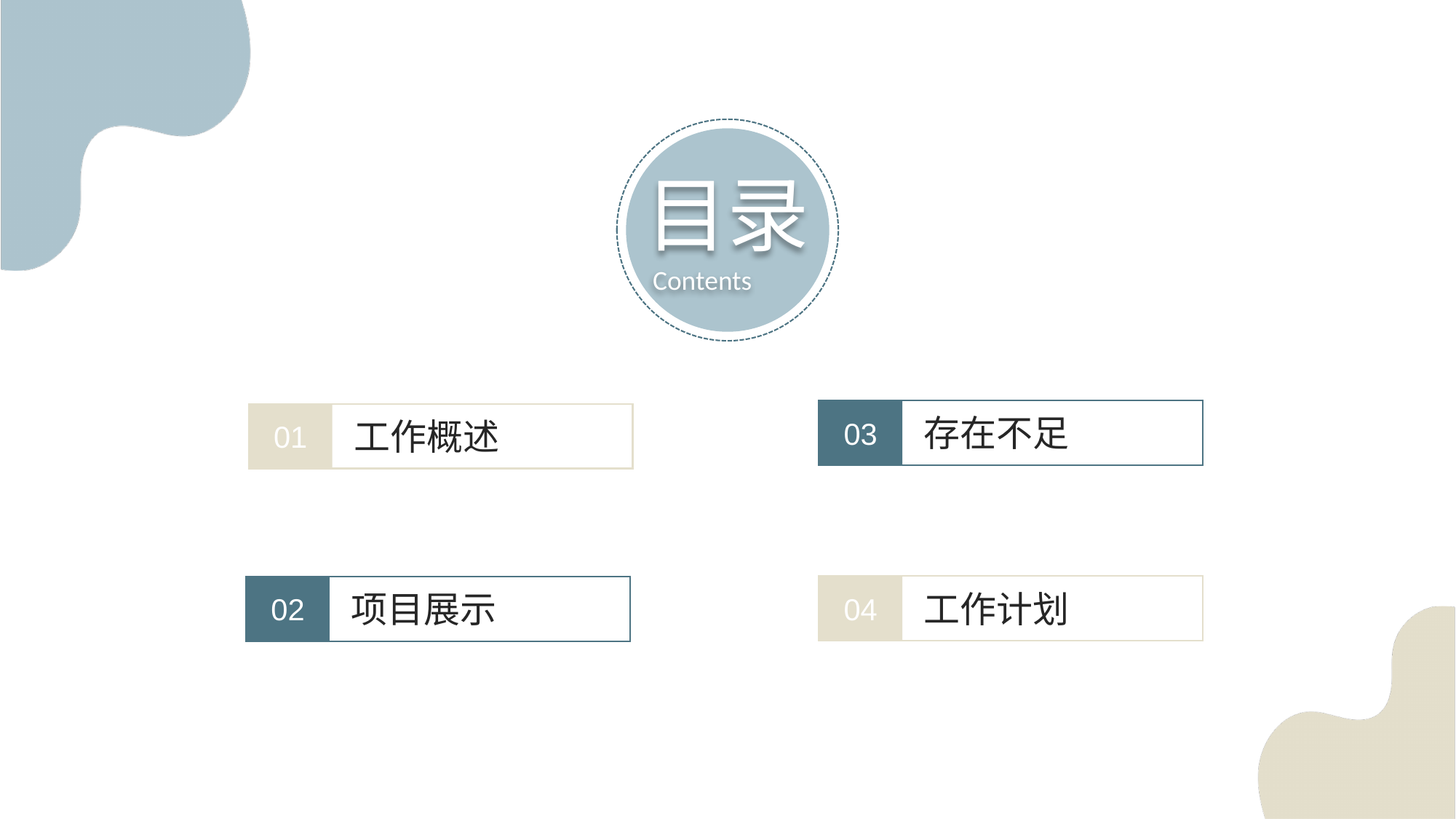

目录
Contents

03

01
存在不足
工作概述

04

02
工作计划
项目展示